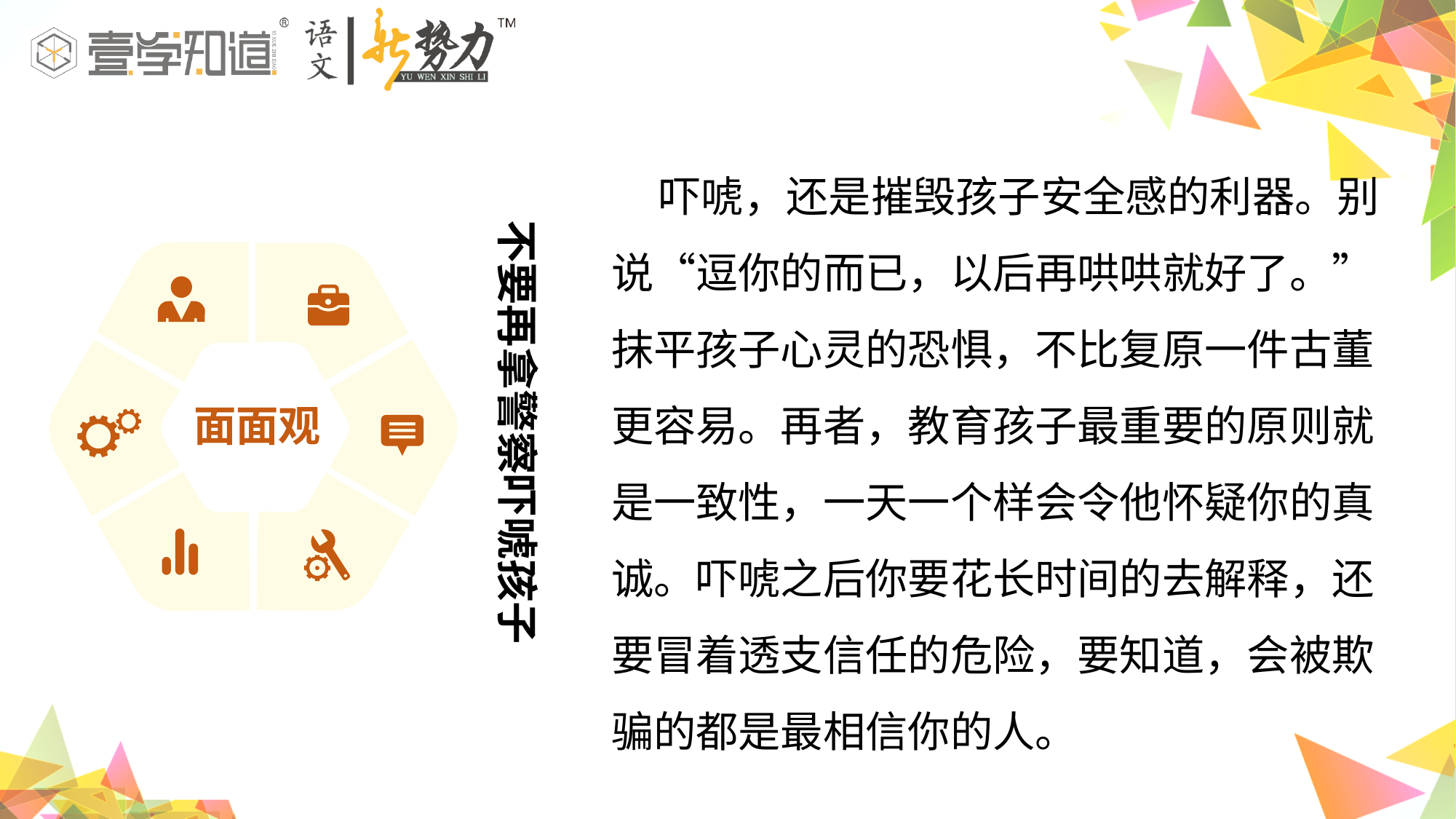

吓唬，还是摧毁孩子安全感的利器。别说“逗你的而已，以后再哄哄就好了。”抹平孩子心灵的恐惧，不比复原一件古董更容易。再者，教育孩子最重要的原则就是一致性，一天一个样会令他怀疑你的真诚。吓唬之后你要花长时间的去解释，还要冒着透支信任的危险，要知道，会被欺骗的都是最相信你的人。
不要再拿警察吓唬孩子

面面观